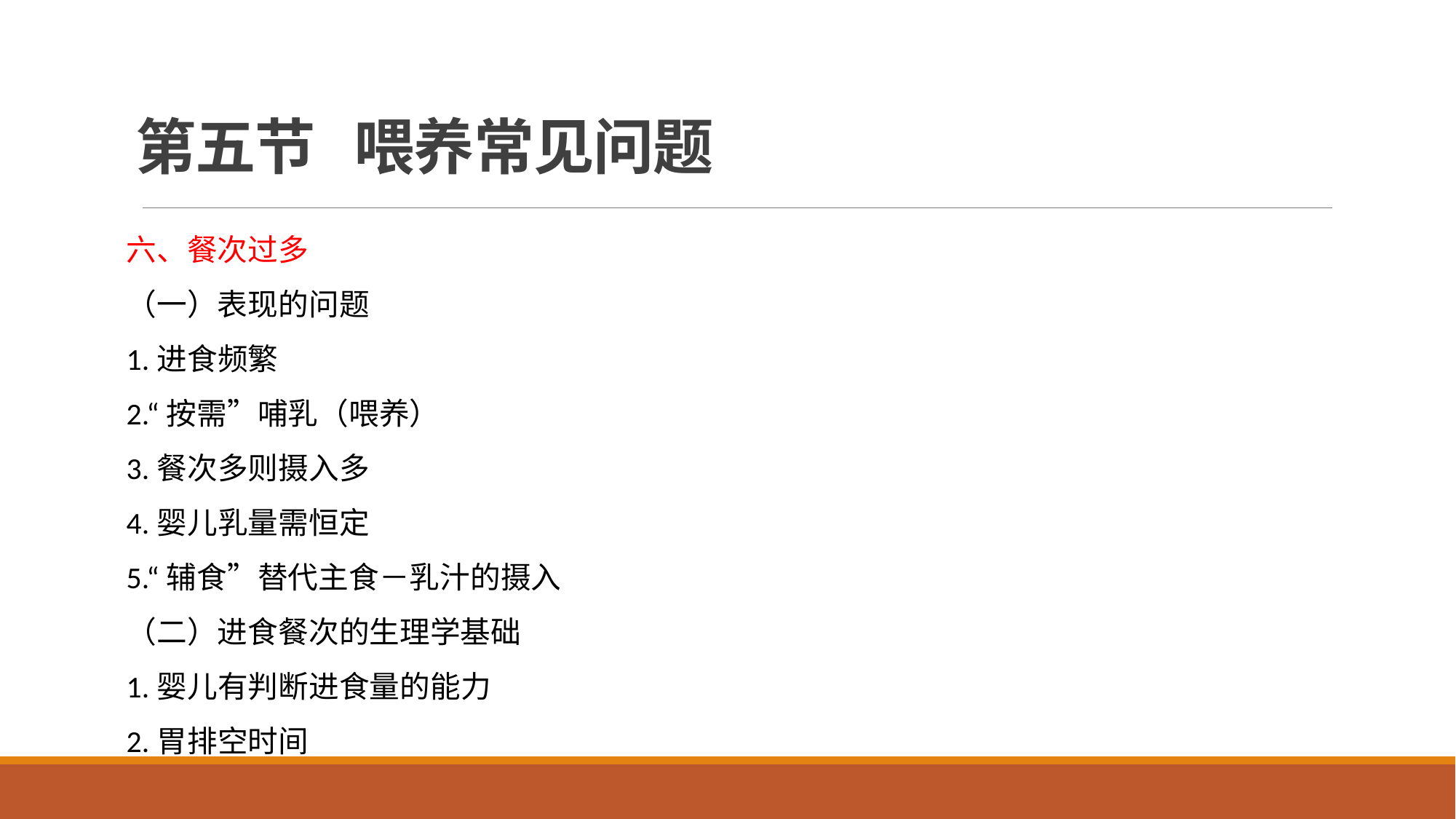

# 第五节   喂养常见问题
六、餐次过多
（一）表现的问题
1.进食频繁
2.“按需”哺乳（喂养）
3.餐次多则摄入多
4.婴儿乳量需恒定
5.“辅食”替代主食－乳汁的摄入
（二）进食餐次的生理学基础
1.婴儿有判断进食量的能力
2.胃排空时间